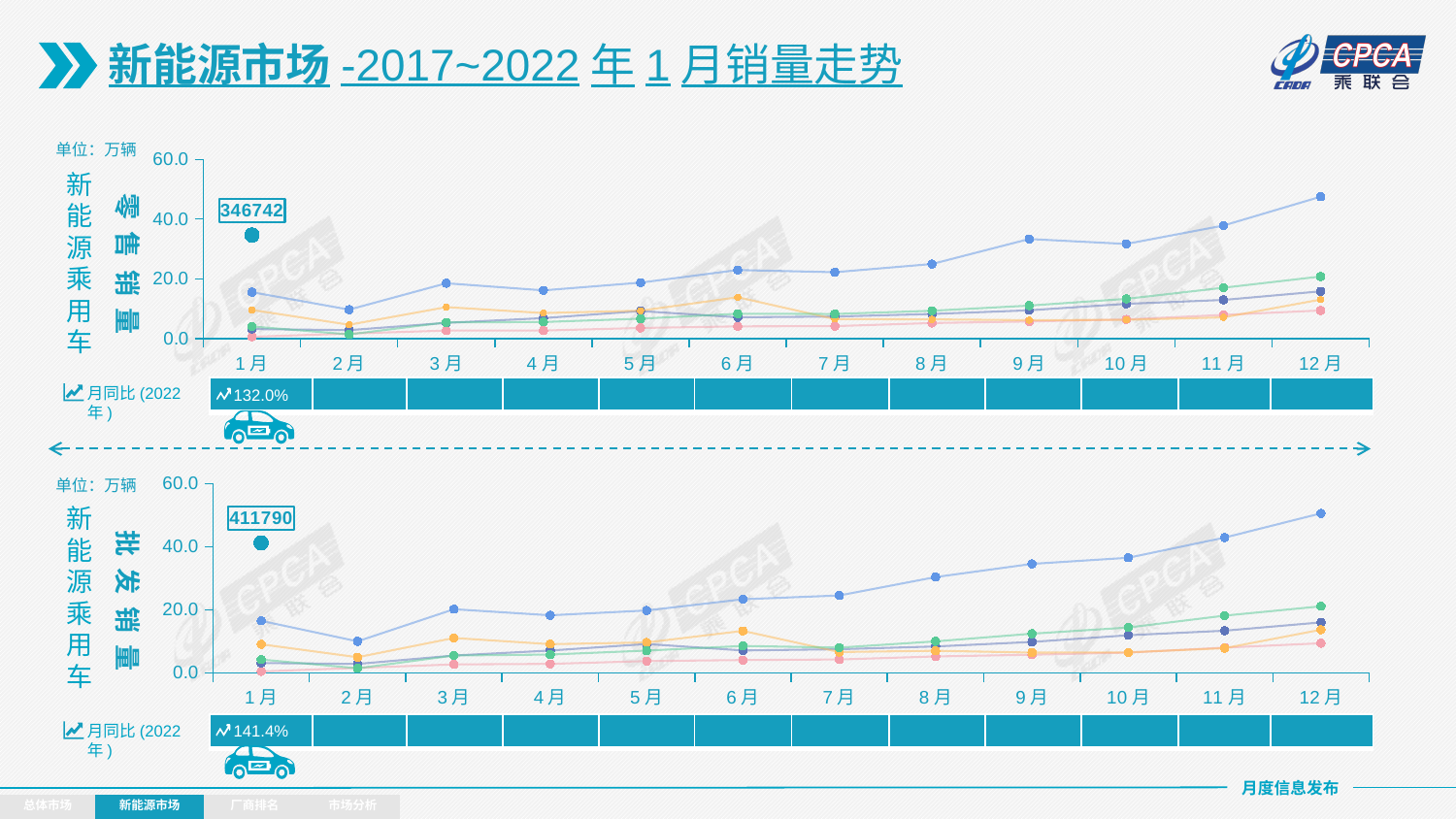

新能源市场-2017~2022年1月销量走势
单位：万辆

### Chart

| Category | Y2017 | Y2018 | Y2019 | Y2020 | Y2021 | Y2022 |
|---|---|---|---|---|---|---|
| 1月 | 6323.0 | 32175.0 | 95880.0 | 40827.0 | 155388.0 | 346742.0 |
| 2月 | 16932.0 | 28453.0 | 46505.0 | 14249.0 | 97059.0 | None |
| 3月 | 26906.0 | 52887.0 | 105502.0 | 54354.0 | 185328.0 | None |
| 4月 | 27166.0 | 68783.0 | 85536.0 | 55752.0 | 161418.0 | None |
| 5月 | 35739.0 | 92375.0 | 93705.0 | 66758.0 | 187316.0 | None |
| 6月 | 41177.0 | 71398.0 | 138421.0 | 83278.0 | 229634.0 | None |
| 7月 | 41917.0 | 73832.0 | 65457.0 | 82568.0 | 222233.0 | None |
| 8月 | 52304.0 | 82511.0 | 64552.0 | 93297.0 | 249588.0 | None |
| 9月 | 57417.0 | 94785.0 | 61818.0 | 110416.0 | 333532.0 | None |
| 10月 | 64321.0 | 116492.0 | 63028.0 | 133145.0 | 317030.0 | None |
| 11月 | 79494.0 | 129522.0 | 71223.0 | 170361.0 | 378487.0 | None |
| 12月 | 94274.0 | 158255.0 | 130679.0 | 207873.0 | 474948.0 | None |
新能源乘用车
零  售  销  量
月同比(2022年)
| 132.0% |  |  |  |  |  |  |  |  |  |  |  |
| --- | --- | --- | --- | --- | --- | --- | --- | --- | --- | --- | --- |

单位：万辆

### Chart

| Category | Y2017 | Y2018 | Y2019 | Y2020 | Y2021 | Y2022 |
|---|---|---|---|---|---|---|
| 1月 | 5423.0 | 31994.0 | 91175.0 | 42978.0 | 165216.0 | 411790.0 |
| 2月 | 16518.0 | 29150.0 | 50265.0 | 15323.0 | 100474.0 | None |
| 3月 | 27568.0 | 55723.0 | 111035.0 | 55632.0 | 202061.0 | None |
| 4月 | 29222.0 | 71529.0 | 91622.0 | 58768.0 | 182794.0 | None |
| 5月 | 38119.0 | 92145.0 | 96918.0 | 71259.0 | 198055.0 | None |
| 6月 | 41413.0 | 71663.0 | 133528.0 | 86024.0 | 233633.0 | None |
| 7月 | 43117.0 | 75604.0 | 66776.0 | 80727.0 | 245595.0 | None |
| 8月 | 52744.0 | 84335.0 | 70741.0 | 100475.0 | 303869.0 | None |
| 9月 | 58217.0 | 98667.0 | 65015.0 | 124661.0 | 345397.0 | None |
| 10月 | 64931.0 | 119793.0 | 65567.0 | 144333.0 | 364815.0 | None |
| 11月 | 80767.0 | 134196.0 | 78822.0 | 181710.0 | 428661.0 | None |
| 12月 | 94434.0 | 160381.0 | 137177.0 | 211398.0 | 505176.0 | None |
新能源乘用车
批  发  销  量
月同比(2022年)
| 141.4% |  |  |  |  |  |  |  |  |  |  |  |
| --- | --- | --- | --- | --- | --- | --- | --- | --- | --- | --- | --- |

7